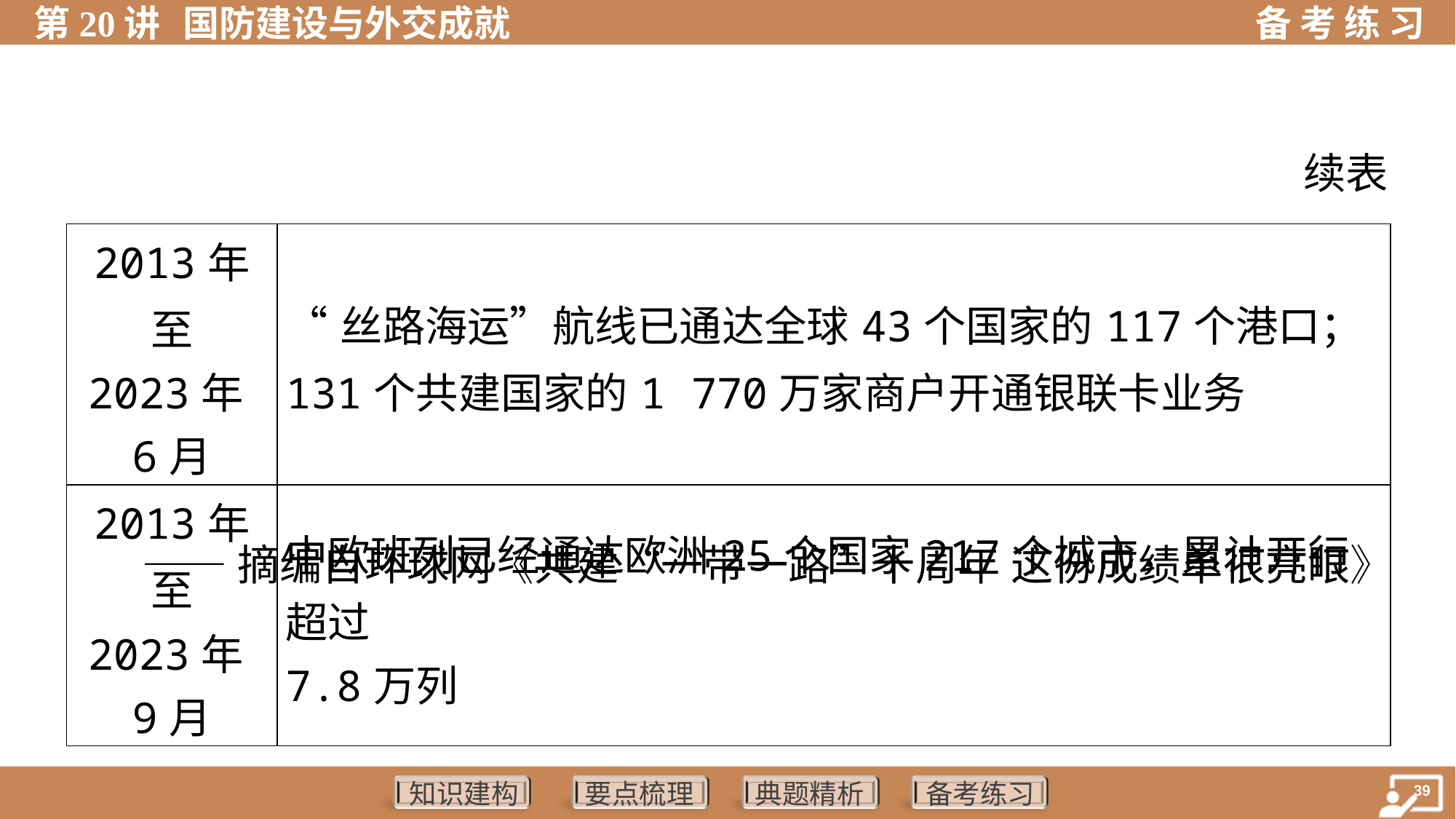

续表
| 2013年至 2023年6月 | “丝路海运”航线已通达全球43个国家的117个港口；131个共建国家的1 770万家商户开通银联卡业务 |
| --- | --- |
| 2013年至 2023年9月 | 中欧班列已经通达欧洲25个国家217个城市，累计开行超过 7.8万列 |
    ——摘编自环球网《共建“一带一路”十周年 这份成绩单很亮眼》